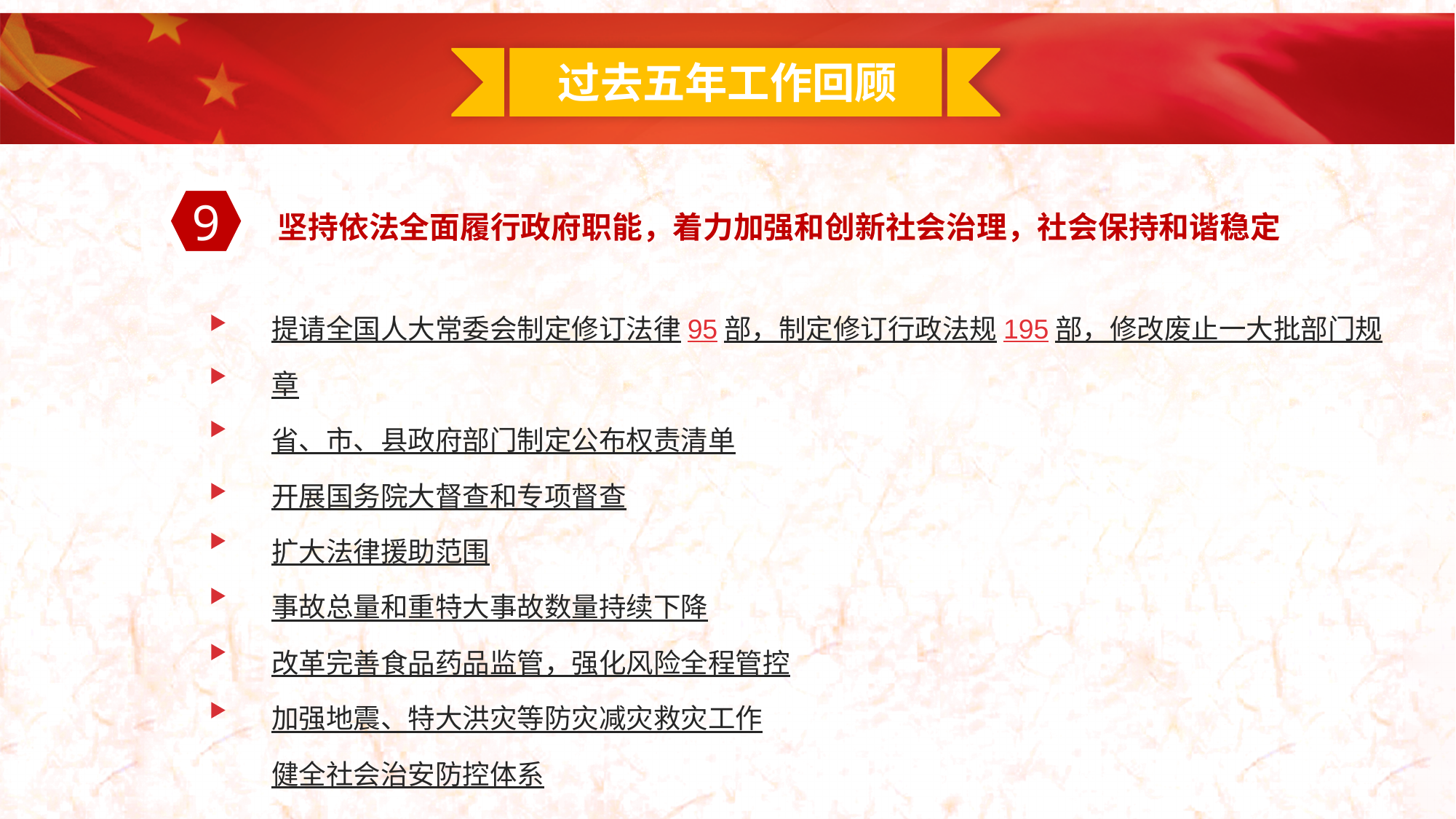

9
坚持依法全面履行政府职能，着力加强和创新社会治理，社会保持和谐稳定
提请全国人大常委会制定修订法律95部，制定修订行政法规195部，修改废止一大批部门规章
省、市、县政府部门制定公布权责清单
开展国务院大督查和专项督查
扩大法律援助范围
事故总量和重特大事故数量持续下降
改革完善食品药品监管，强化风险全程管控
加强地震、特大洪灾等防灾减灾救灾工作
健全社会治安防控体系